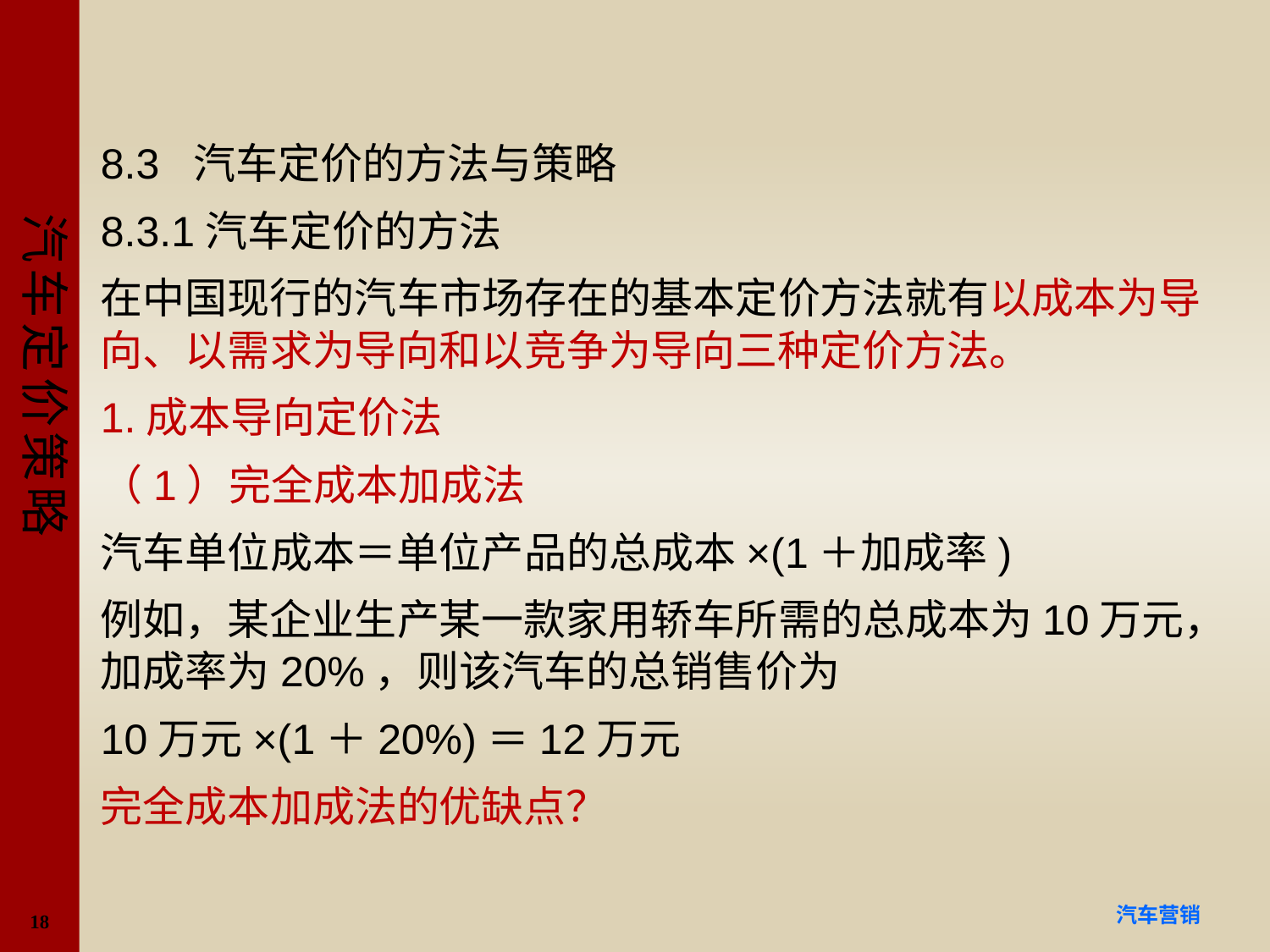

#
8.3  汽车定价的方法与策略
8.3.1汽车定价的方法
在中国现行的汽车市场存在的基本定价方法就有以成本为导向、以需求为导向和以竞争为导向三种定价方法。
1.成本导向定价法
（1）完全成本加成法
汽车单位成本＝单位产品的总成本×(1＋加成率)
例如，某企业生产某一款家用轿车所需的总成本为10万元，加成率为20%，则该汽车的总销售价为
10万元×(1＋20%)＝12万元
完全成本加成法的优缺点？

18